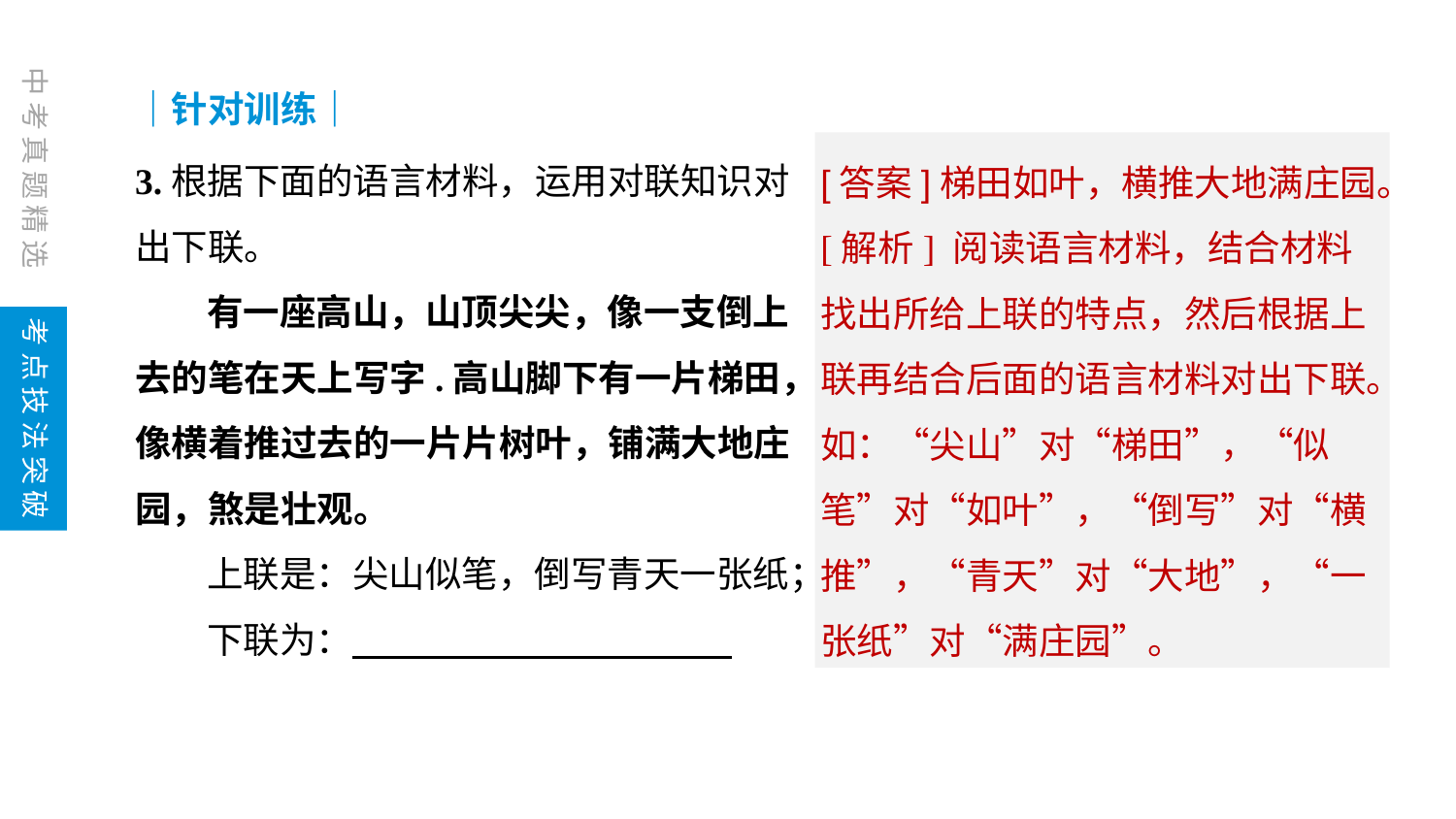

｜针对训练｜
3.根据下面的语言材料，运用对联知识对出下联。
有一座高山，山顶尖尖，像一支倒上去的笔在天上写字.高山脚下有一片梯田，像横着推过去的一片片树叶，铺满大地庄园，煞是壮观。
上联是：尖山似笔，倒写青天一张纸；
下联为：
[答案]梯田如叶，横推大地满庄园。
[解析] 阅读语言材料，结合材料找出所给上联的特点，然后根据上联再结合后面的语言材料对出下联。如：“尖山”对“梯田”，“似笔”对“如叶”，“倒写”对“横推”，“青天”对“大地”，“一张纸”对“满庄园”。